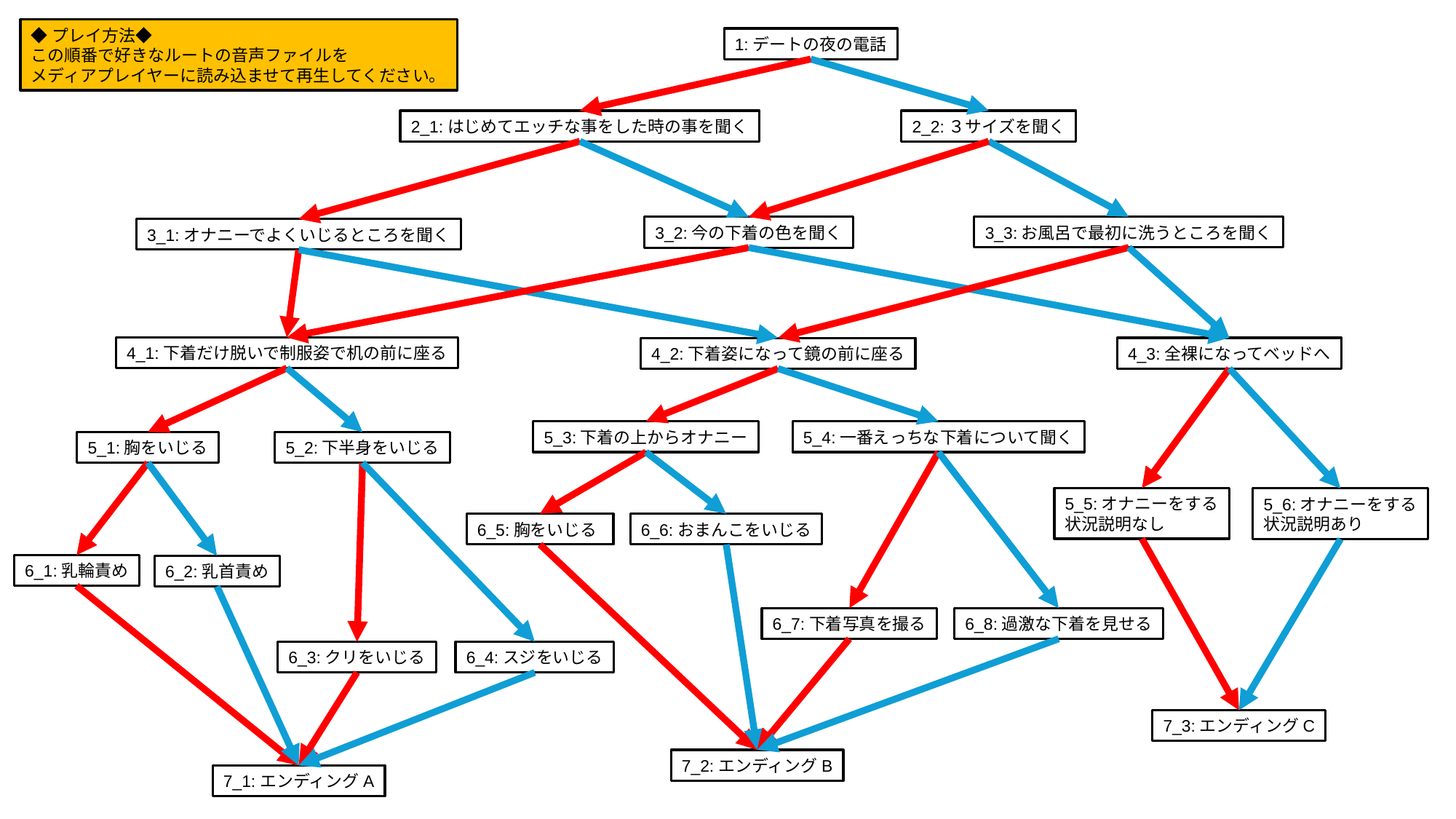

◆プレイ方法◆
この順番で好きなルートの音声ファイルを
メディアプレイヤーに読み込ませて再生してください。
1:デートの夜の電話
2_1:はじめてエッチな事をした時の事を聞く
2_2:３サイズを聞く
3_3:お風呂で最初に洗うところを聞く
3_2:今の下着の色を聞く
3_1:オナニーでよくいじるところを聞く
4_1:下着だけ脱いで制服姿で机の前に座る
4_3:全裸になってベッドへ
4_2:下着姿になって鏡の前に座る
5_3:下着の上からオナニー
5_4:一番えっちな下着について聞く
5_1:胸をいじる
5_2:下半身をいじる
5_5:オナニーをする
状況説明なし
5_6:オナニーをする
状況説明あり
6_5:胸をいじる
6_6:おまんこをいじる
6_1:乳輪責め
6_2:乳首責め
6_7:下着写真を撮る
6_8:過激な下着を見せる
6_3:クリをいじる
6_4:スジをいじる
7_3:エンディングC
7_2:エンディングB
7_1:エンディングA